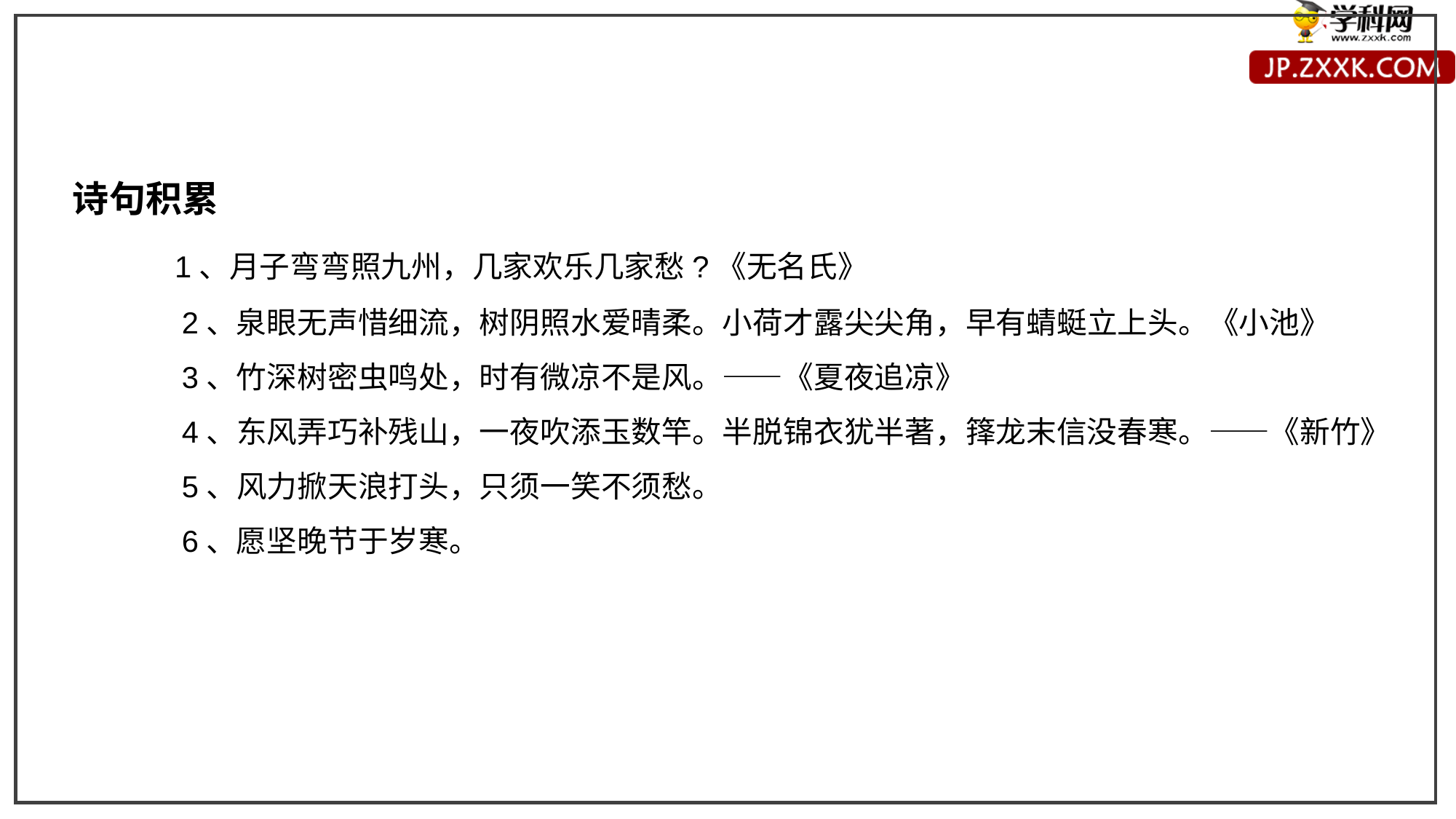

诗句积累
          1、月子弯弯照九州，几家欢乐几家愁?《无名氏》
2、泉眼无声惜细流，树阴照水爱晴柔。小荷才露尖尖角，早有蜻蜓立上头。《小池》
3、竹深树密虫鸣处，时有微凉不是风。——《夏夜追凉》
4、东风弄巧补残山，一夜吹添玉数竿。半脱锦衣犹半著，箨龙末信没春寒。——《新竹》
5、风力掀天浪打头，只须一笑不须愁。
6、愿坚晚节于岁寒。